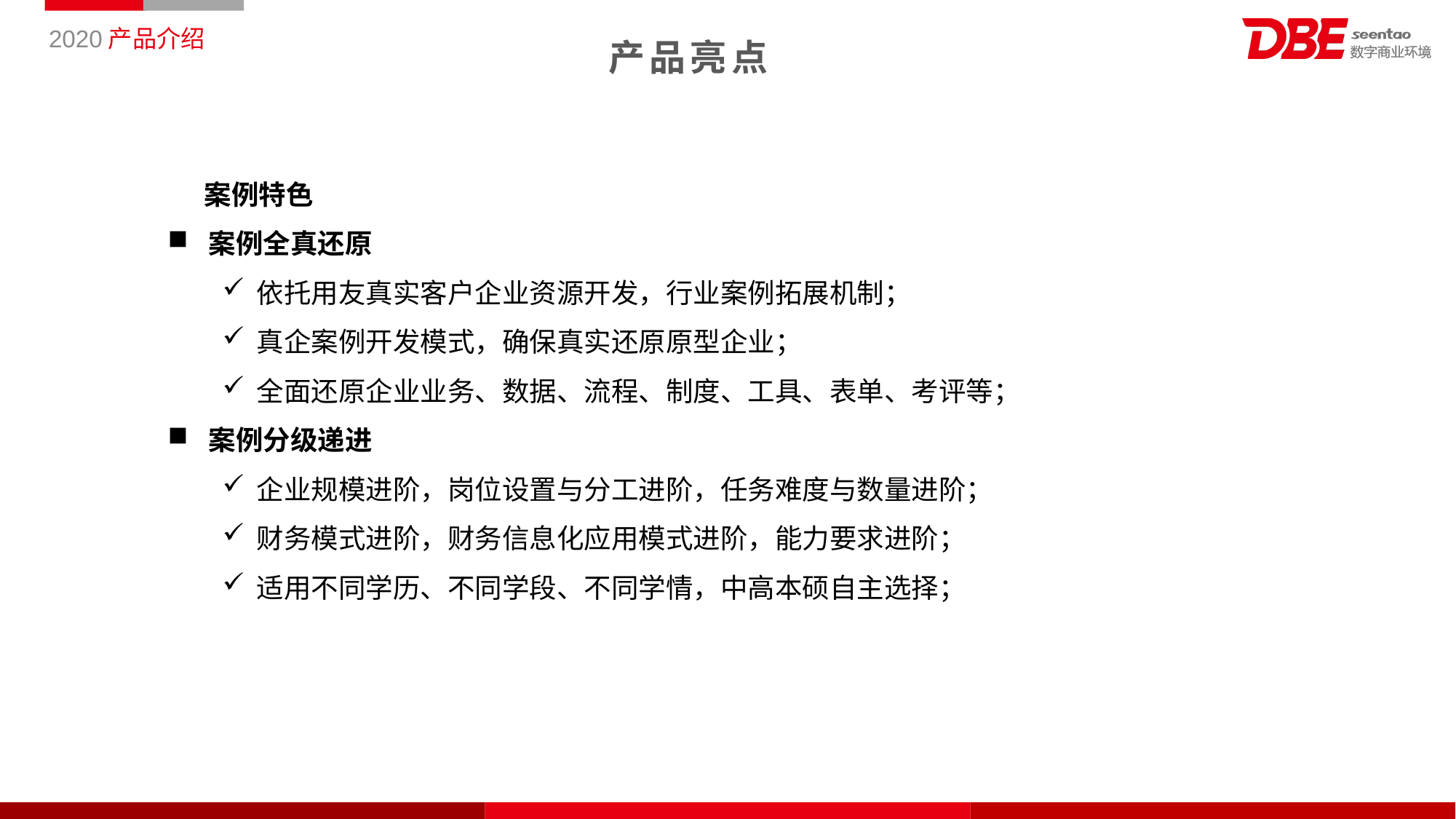

产品亮点
案例特色
案例全真还原
依托用友真实客户企业资源开发，行业案例拓展机制；
真企案例开发模式，确保真实还原原型企业；
全面还原企业业务、数据、流程、制度、工具、表单、考评等；
案例分级递进
企业规模进阶，岗位设置与分工进阶，任务难度与数量进阶；
财务模式进阶，财务信息化应用模式进阶，能力要求进阶；
适用不同学历、不同学段、不同学情，中高本硕自主选择；